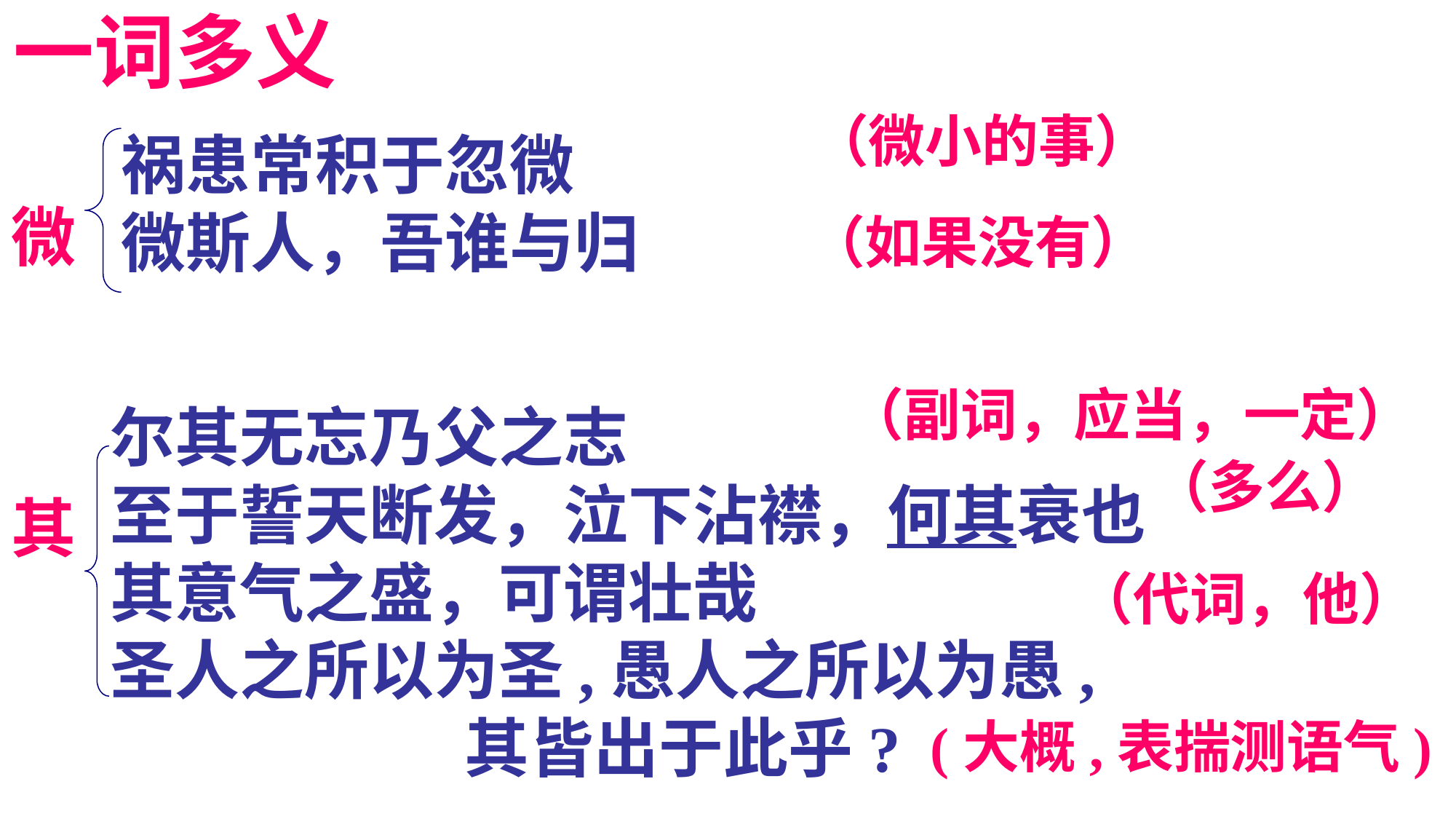

一词多义
（微小的事）
祸患常积于忽微
微斯人，吾谁与归

微
（如果没有）
（副词，应当，一定）
尔其无忘乃父之志
至于誓天断发，泣下沾襟，何其衰也
其意气之盛，可谓壮哉
圣人之所以为圣,愚人之所以为愚,
                       其皆出于此乎?

（多么）
其
（代词，他）
(大概,表揣测语气)